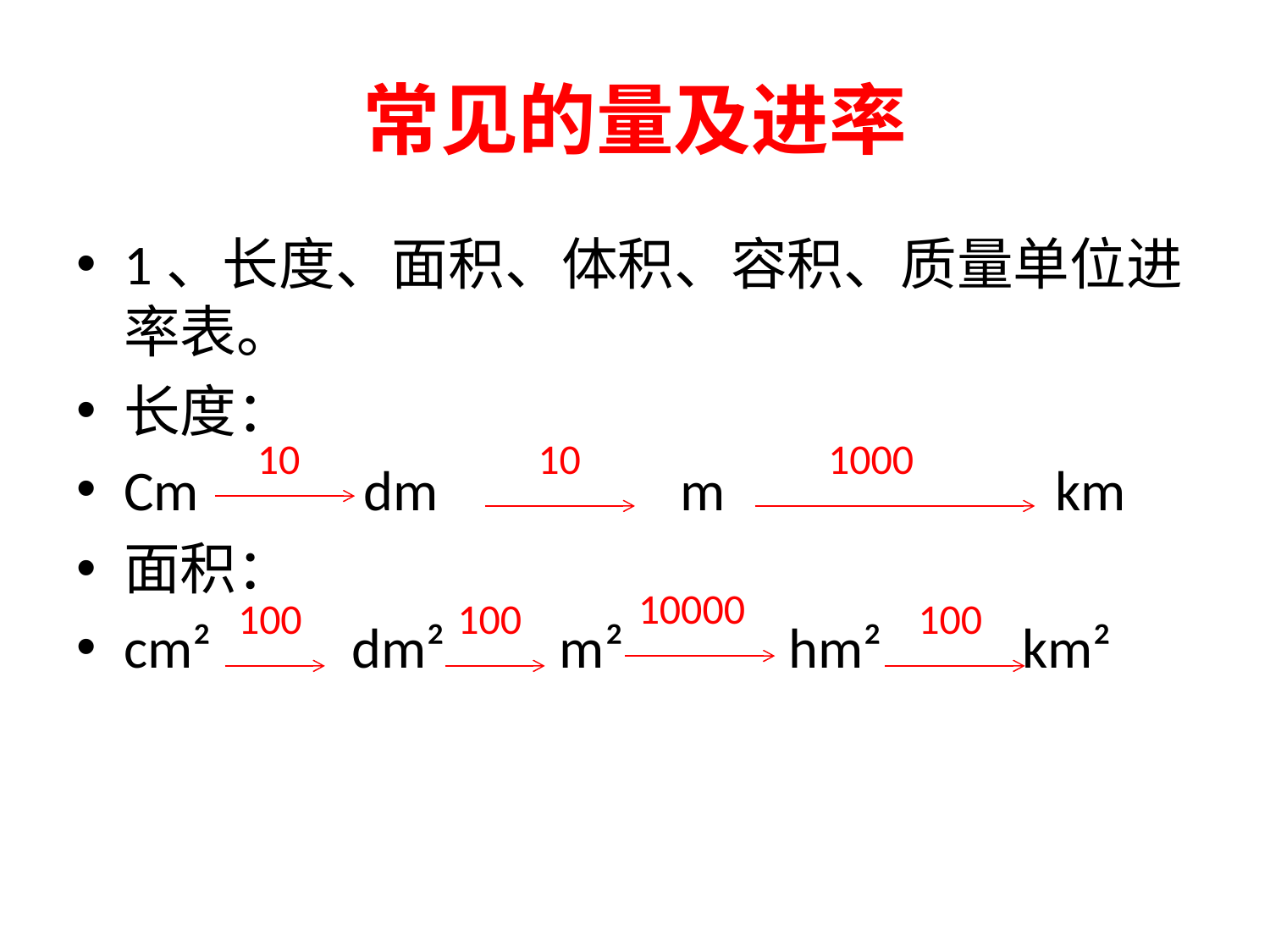

# 常见的量及进率
1、长度、面积、体积、容积、质量单位进率表。
长度：
Cm             dm                   m                          km
面积：
cm²           dm²         m²             hm²           km²
10
10
1000
10000
100
100
100